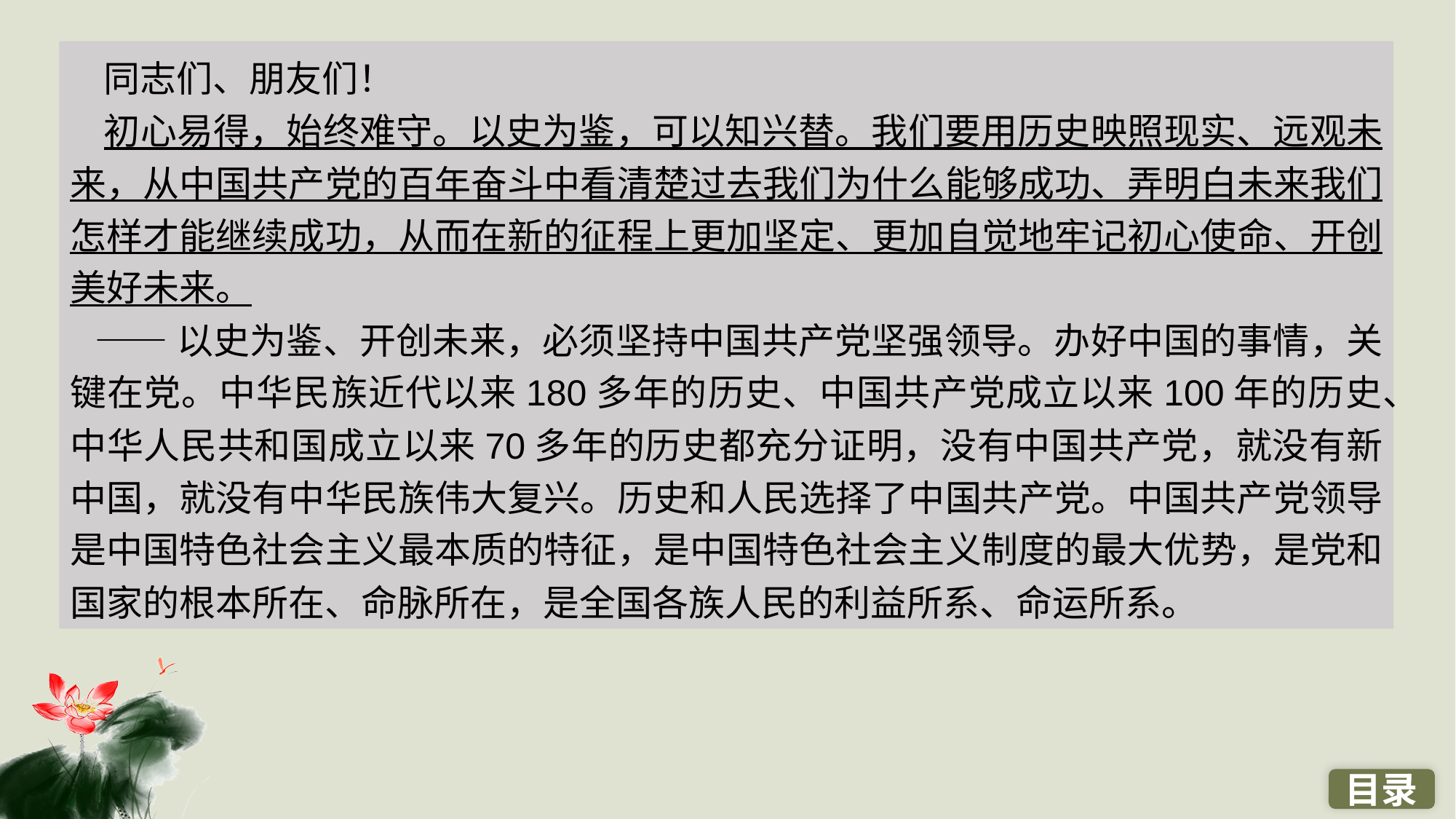

同志们、朋友们！
   初心易得，始终难守。以史为鉴，可以知兴替。我们要用历史映照现实、远观未来，从中国共产党的百年奋斗中看清楚过去我们为什么能够成功、弄明白未来我们怎样才能继续成功，从而在新的征程上更加坚定、更加自觉地牢记初心使命、开创美好未来。
   ——以史为鉴、开创未来，必须坚持中国共产党坚强领导。办好中国的事情，关键在党。中华民族近代以来180多年的历史、中国共产党成立以来100年的历史、中华人民共和国成立以来70多年的历史都充分证明，没有中国共产党，就没有新中国，就没有中华民族伟大复兴。历史和人民选择了中国共产党。中国共产党领导是中国特色社会主义最本质的特征，是中国特色社会主义制度的最大优势，是党和国家的根本所在、命脉所在，是全国各族人民的利益所系、命运所系。